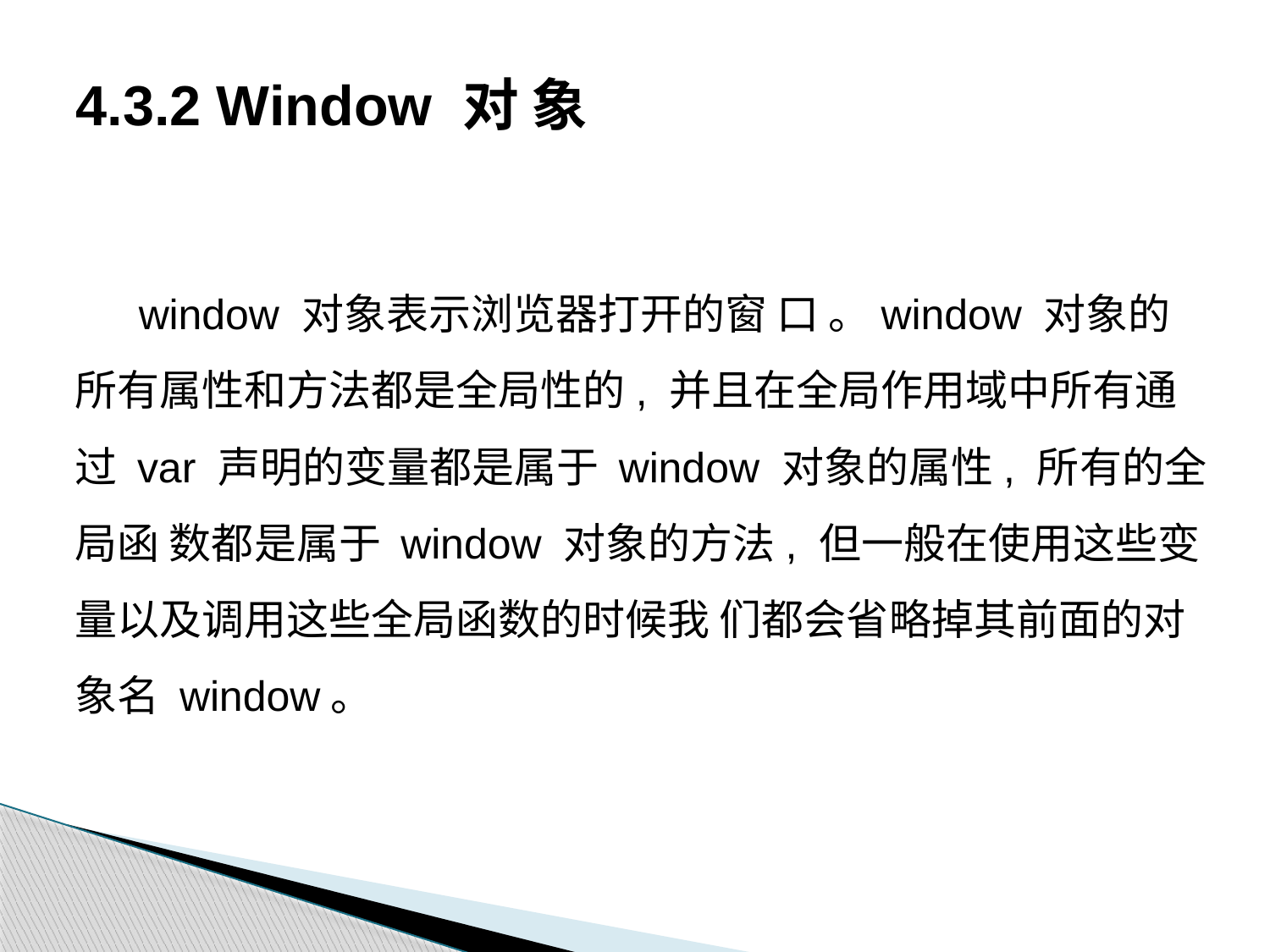

# 4.3.2 Window 对 象
window 对象表示浏览器打开的窗 口 。window 对象的所有属性和方法都是全局性的, 并且在全局作用域中所有通过 var 声明的变量都是属于 window 对象的属性, 所有的全局函 数都是属于 window 对象的方法, 但一般在使用这些变量以及调用这些全局函数的时候我 们都会省略掉其前面的对象名 window。